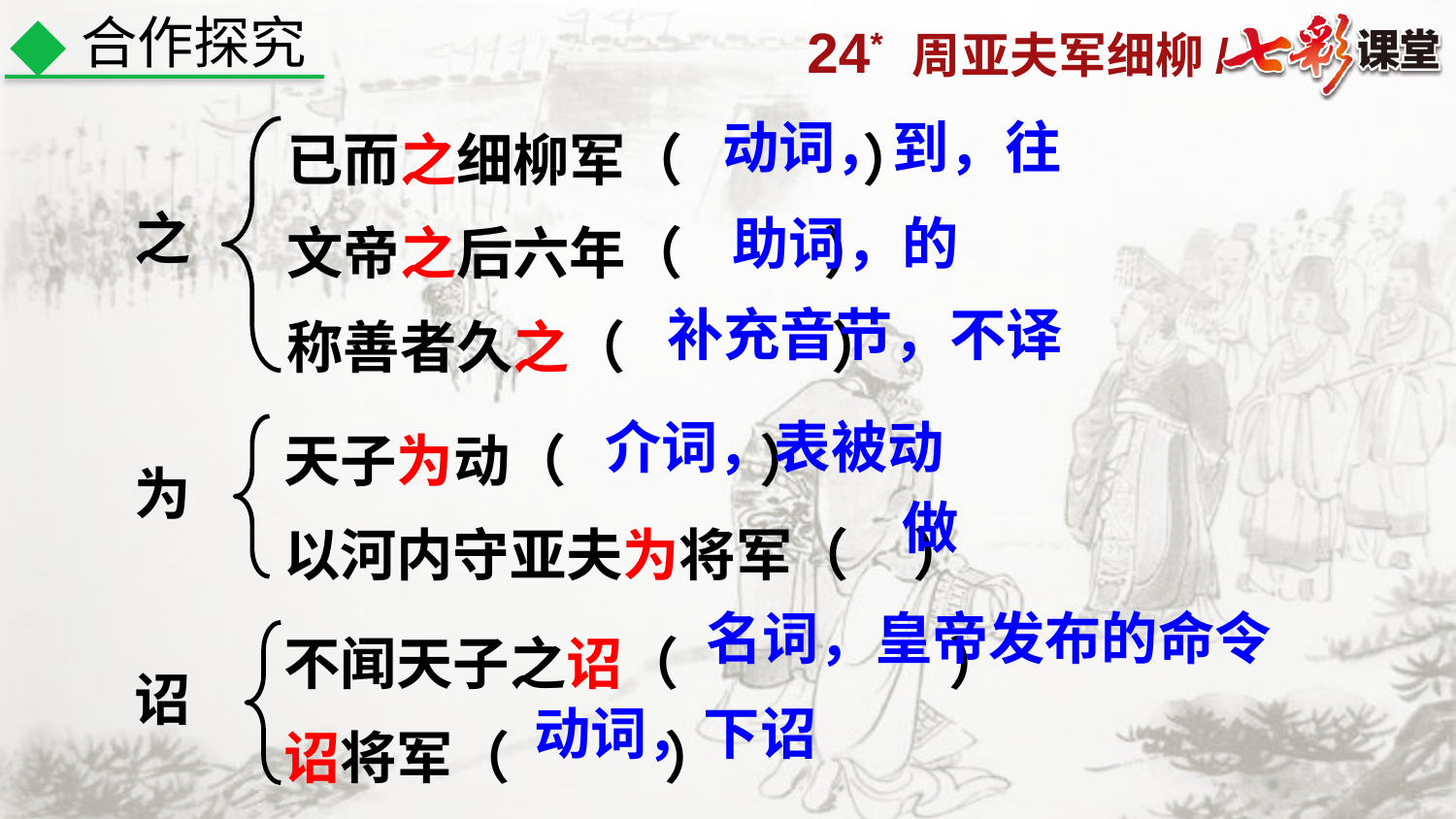

合作探究

已而之细柳军（              ）
文帝之后六年（           ）
称善者久之（                ）
动词，到，往

之
助词，的
补充音节，不译
天子为动（               ）
以河内守亚夫为将军（     ）
介词，表被动

为
做
名词，皇帝发布的命令
不闻天子之诏（                     ）
诏将军（            ）

诏
动词，下诏